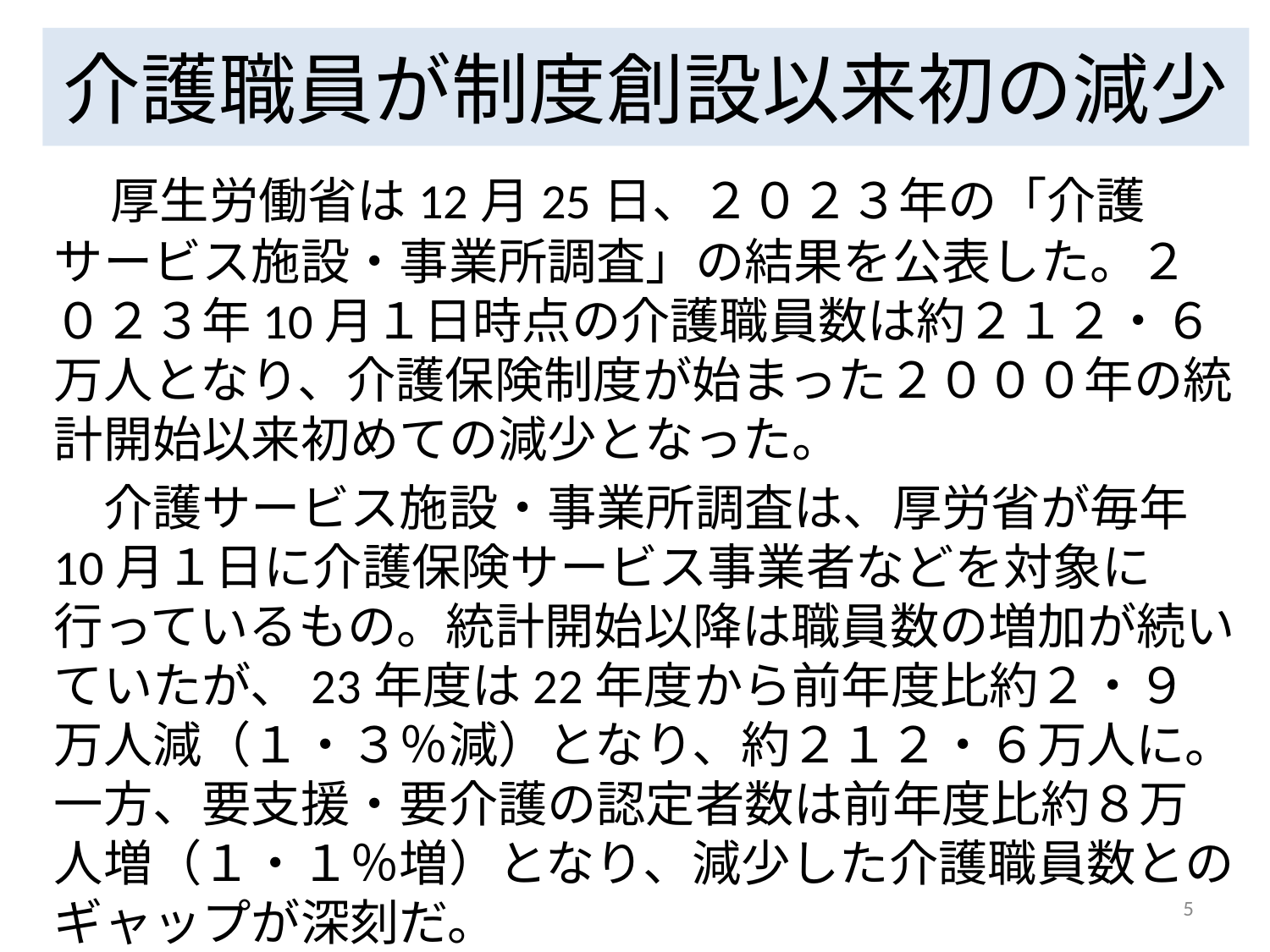

# 介護職員が制度創設以来初の減少
　厚生労働省は12月25日、２０２３年の「介護サービス施設・事業所調査」の結果を公表した。２０２３年10月１日時点の介護職員数は約２１２・６万人となり、介護保険制度が始まった２０００年の統計開始以来初めての減少となった。
　介護サービス施設・事業所調査は、厚労省が毎年10月１日に介護保険サービス事業者などを対象に行っているもの。統計開始以降は職員数の増加が続いていたが、23年度は22年度から前年度比約２・９万人減（１・３％減）となり、約２１２・６万人に。一方、要支援・要介護の認定者数は前年度比約８万人増（１・１％増）となり、減少した介護職員数とのギャップが深刻だ。
5